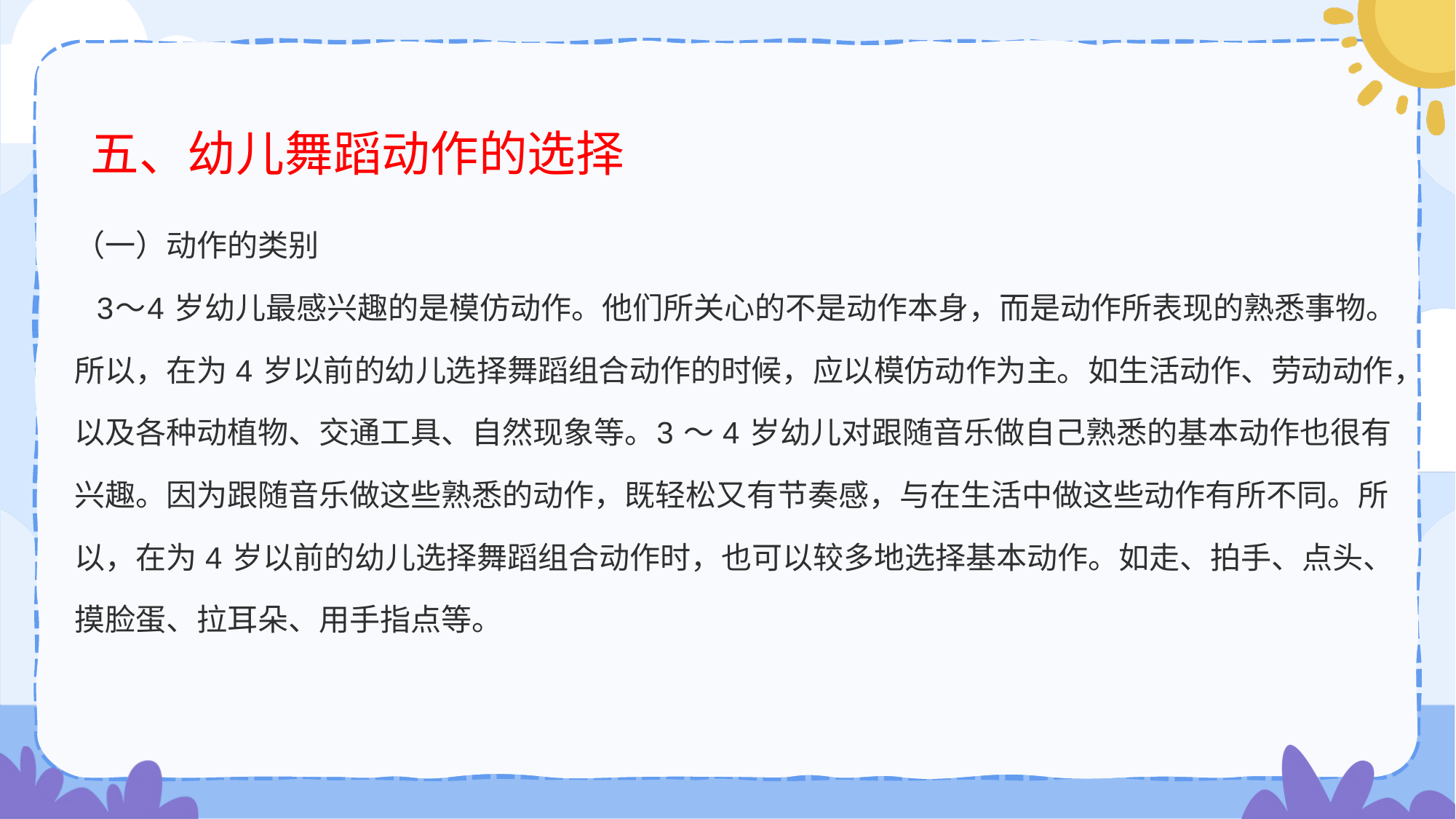

# 五、幼儿舞蹈动作的选择
（一）动作的类别
   3～4 岁幼儿最感兴趣的是模仿动作。他们所关心的不是动作本身，而是动作所表现的熟悉事物。所以，在为 4 岁以前的幼儿选择舞蹈组合动作的时候，应以模仿动作为主。如生活动作、劳动动作，以及各种动植物、交通工具、自然现象等。3 ～ 4 岁幼儿对跟随音乐做自己熟悉的基本动作也很有兴趣。因为跟随音乐做这些熟悉的动作，既轻松又有节奏感，与在生活中做这些动作有所不同。所以，在为 4 岁以前的幼儿选择舞蹈组合动作时，也可以较多地选择基本动作。如走、拍手、点头、摸脸蛋、拉耳朵、用手指点等。